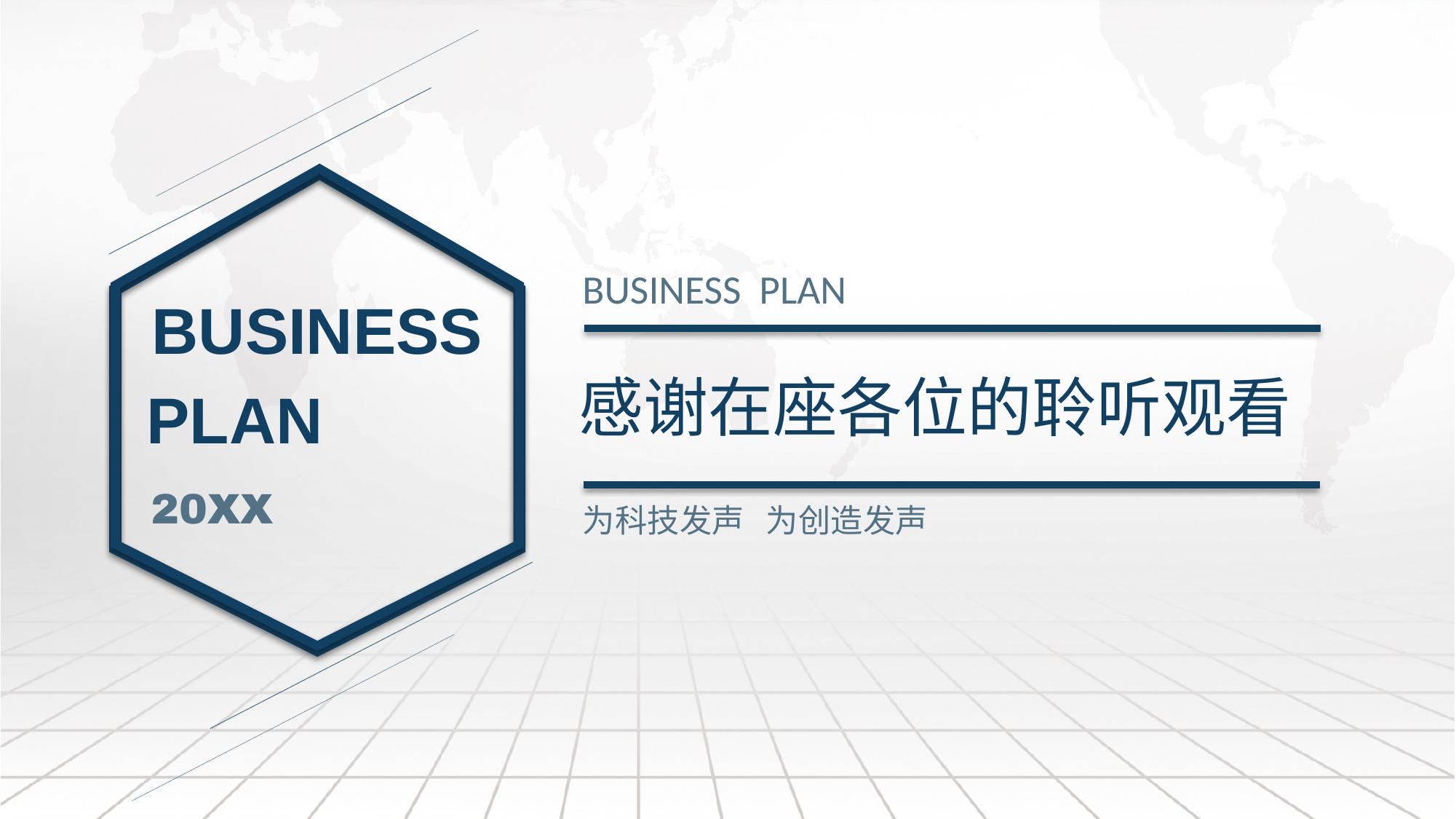

BUSINESS  PLAN

BUSINESS
PLAN
感谢在座各位的聆听观看
20XX
为科技发声   为创造发声